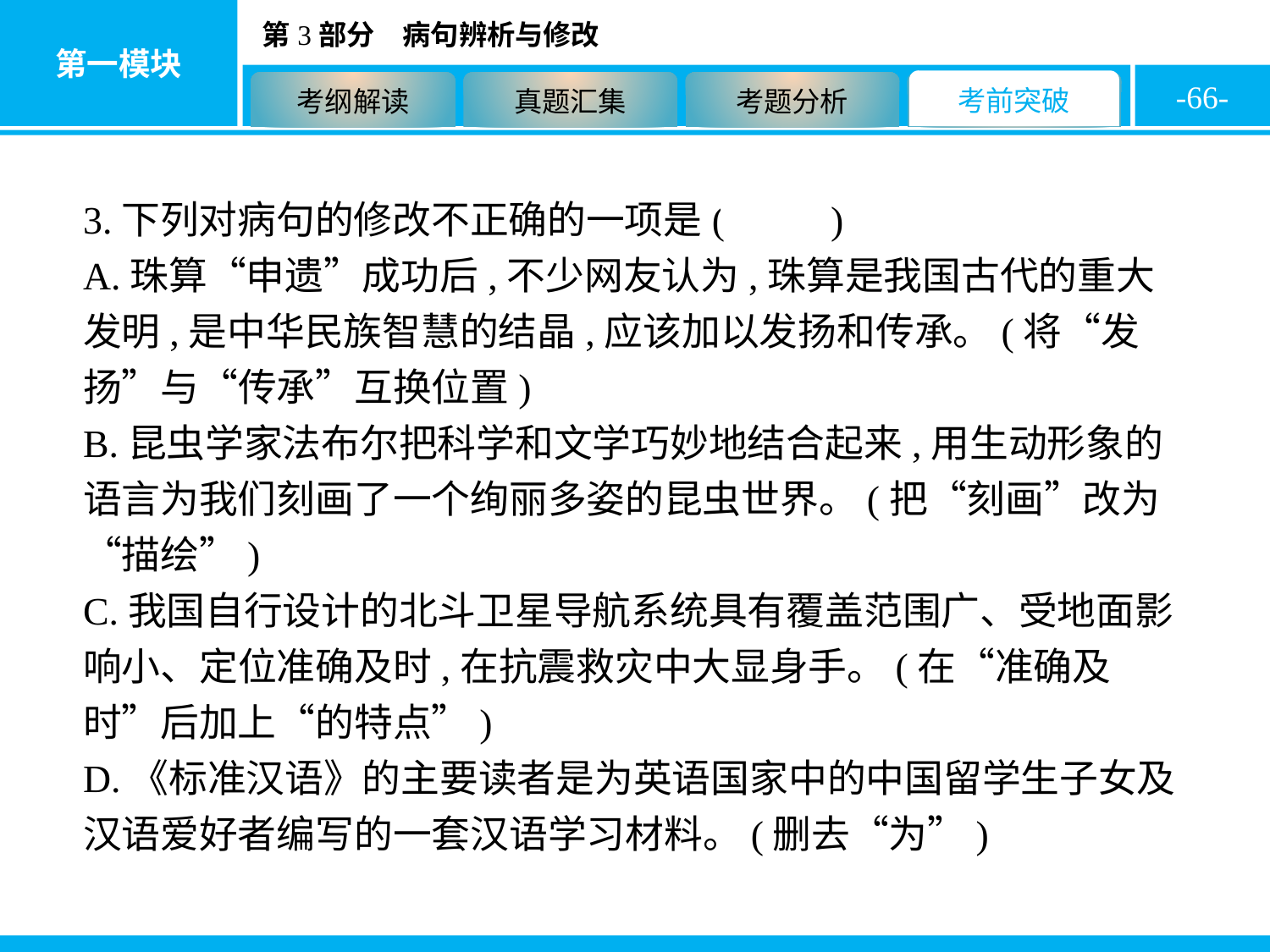

-66-
3.下列对病句的修改不正确的一项是(    D    )
A.珠算“申遗”成功后,不少网友认为,珠算是我国古代的重大发明,是中华民族智慧的结晶,应该加以发扬和传承。(将“发扬”与“传承”互换位置)
B.昆虫学家法布尔把科学和文学巧妙地结合起来,用生动形象的语言为我们刻画了一个绚丽多姿的昆虫世界。(把“刻画”改为“描绘”)
C.我国自行设计的北斗卫星导航系统具有覆盖范围广、受地面影响小、定位准确及时,在抗震救灾中大显身手。(在“准确及时”后加上“的特点”)
D.《标准汉语》的主要读者是为英语国家中的中国留学生子女及汉语爱好者编写的一套汉语学习材料。(删去“为”)